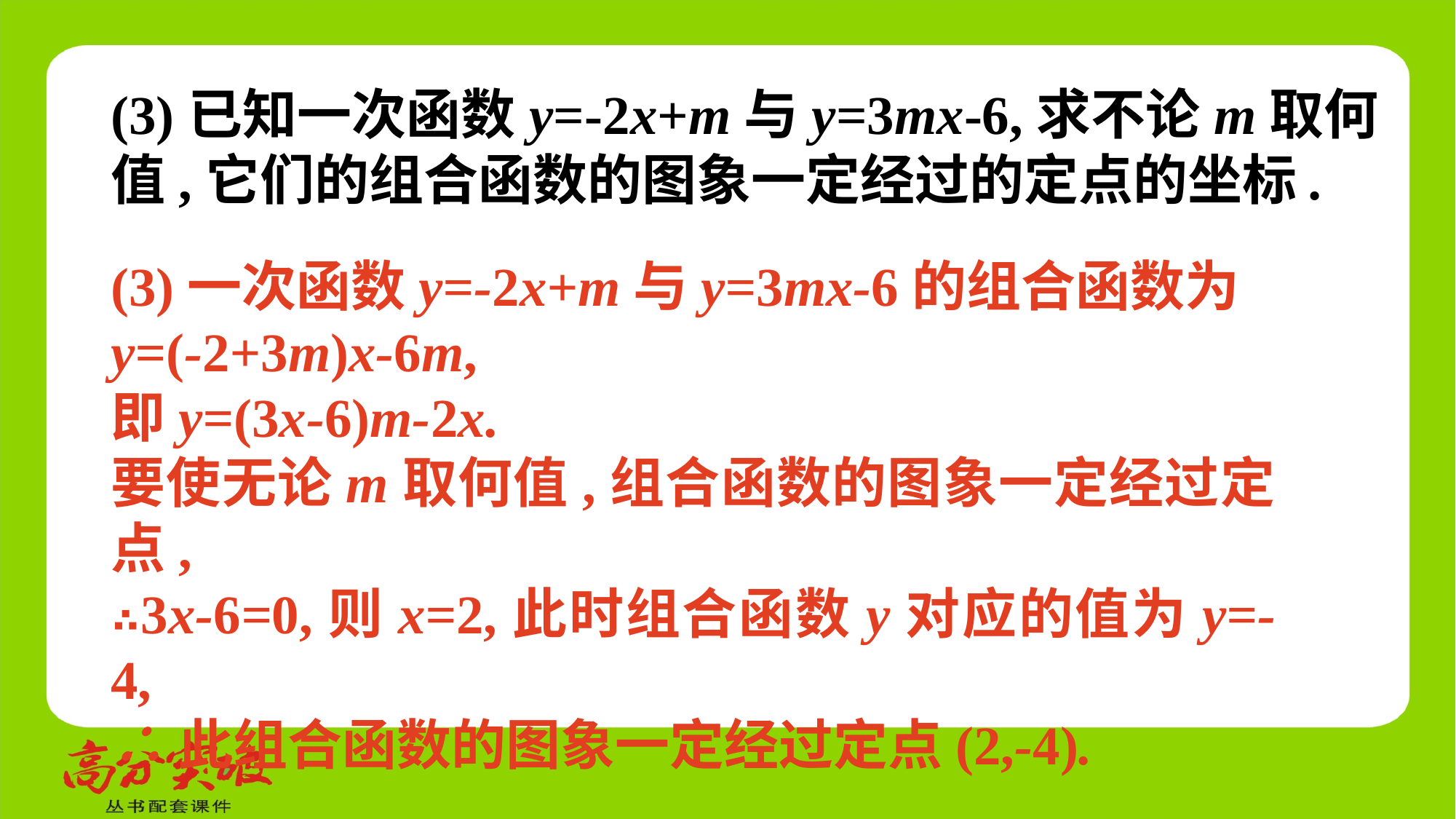

(3)已知一次函数y=-2x+m与y=3mx-6,求不论m取何值,它们的组合函数的图象一定经过的定点的坐标.
(3)一次函数y=-2x+m与y=3mx-6的组合函数为
y=(-2+3m)x-6m,
即y=(3x-6)m-2x.
要使无论m取何值,组合函数的图象一定经过定点,
∴3x-6=0,则x=2,此时组合函数y对应的值为y=-4,
∴此组合函数的图象一定经过定点(2,-4).